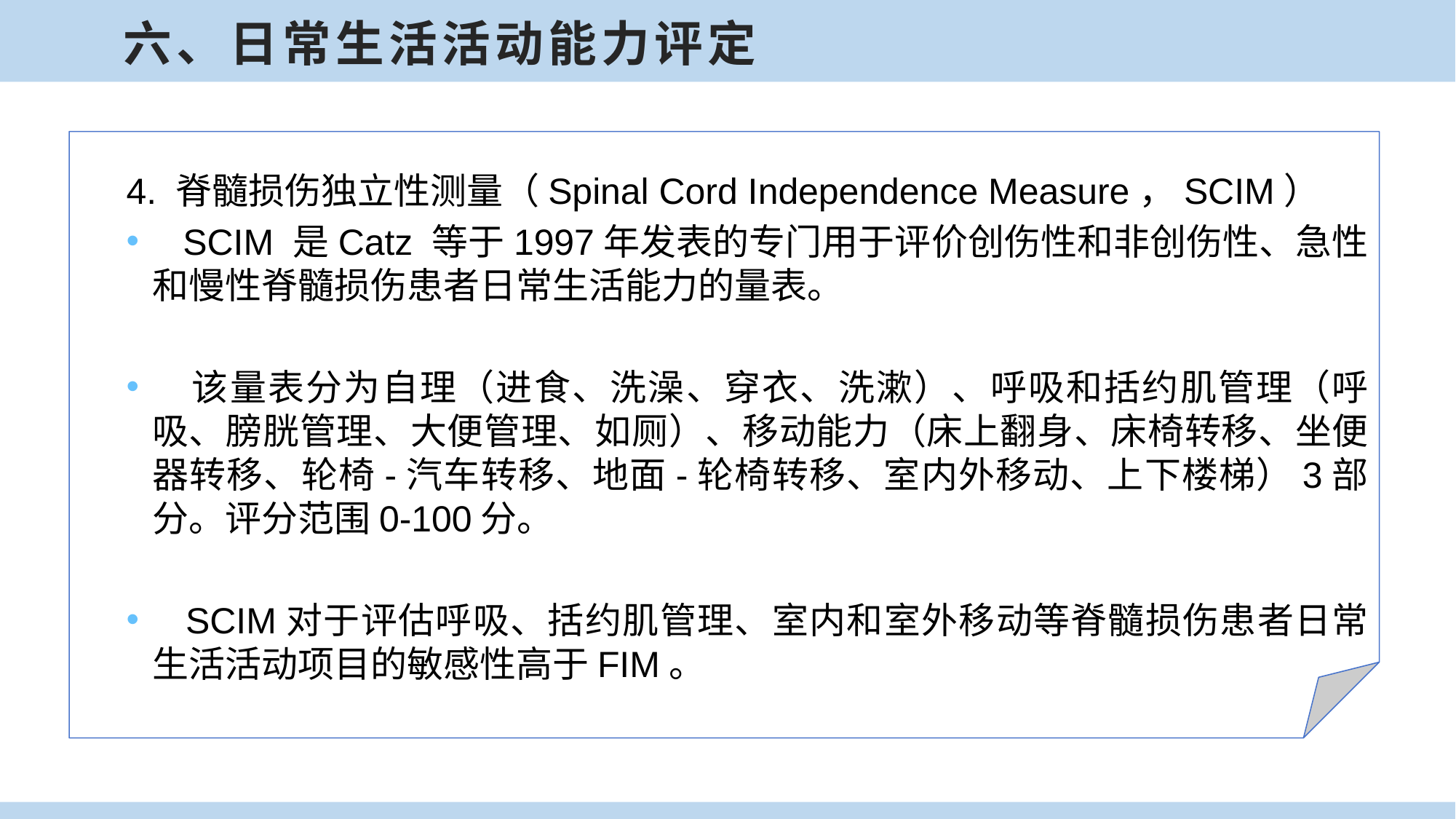

六、日常生活活动能力评定

4. 脊髓损伤独立性测量（Spinal Cord Independence Measure，SCIM）
   SCIM 是Catz 等于1997年发表的专门用于评价创伤性和非创伤性、急性和慢性脊髓损伤患者日常生活能力的量表。

   该量表分为自理（进食、洗澡、穿衣、洗漱）、呼吸和括约肌管理（呼吸、膀胱管理、大便管理、如厕）、移动能力（床上翻身、床椅转移、坐便器转移、轮椅-汽车转移、地面-轮椅转移、室内外移动、上下楼梯）3部分。评分范围0-100分。

   SCIM对于评估呼吸、括约肌管理、室内和室外移动等脊髓损伤患者日常生活活动项目的敏感性高于FIM。